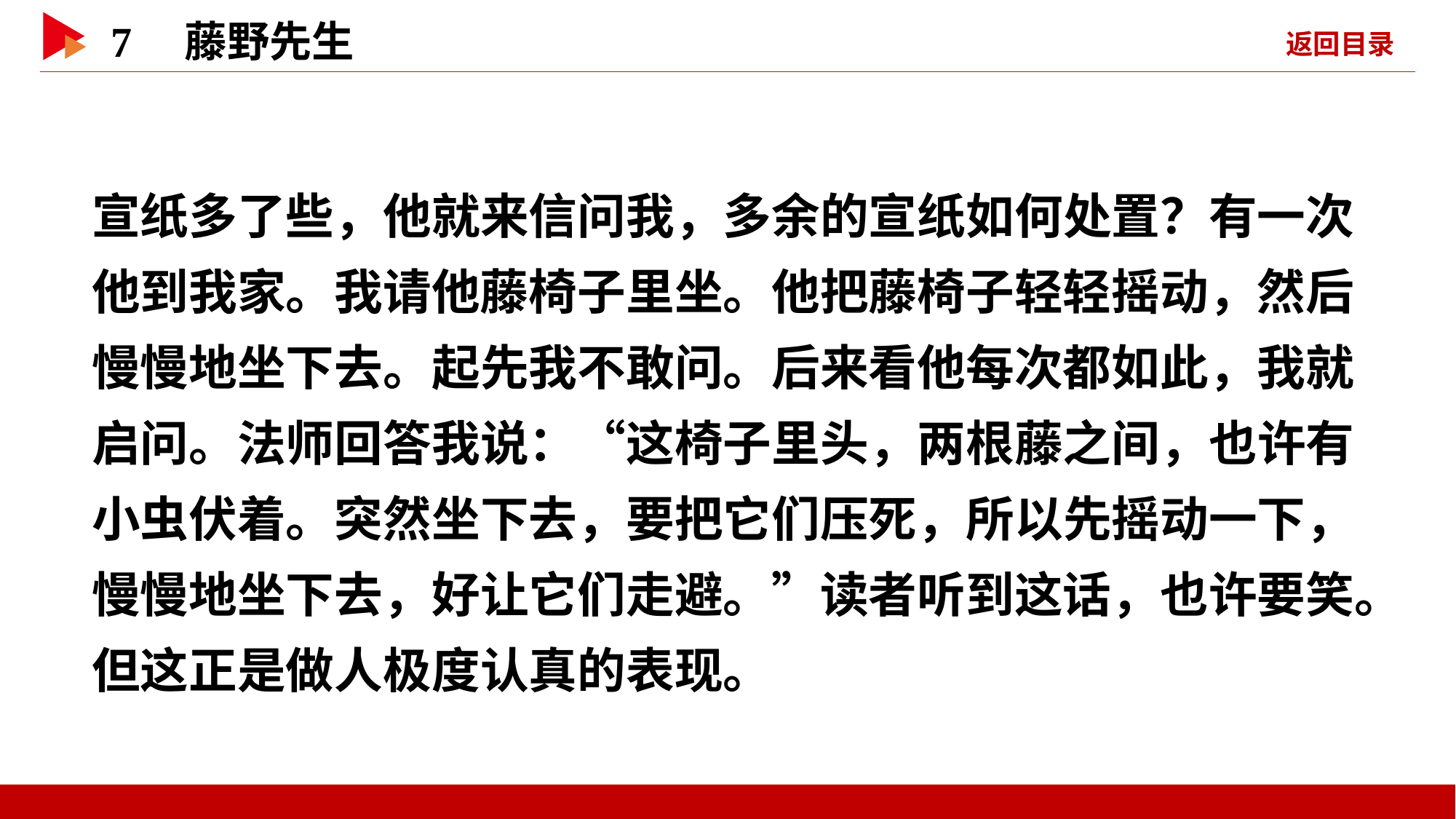

宣纸多了些，他就来信问我，多余的宣纸如何处置？有一次他到我家。我请他藤椅子里坐。他把藤椅子轻轻摇动，然后慢慢地坐下去。起先我不敢问。后来看他每次都如此，我就启问。法师回答我说：“这椅子里头，两根藤之间，也许有小虫伏着。突然坐下去，要把它们压死，所以先摇动一下，慢慢地坐下去，好让它们走避。”读者听到这话，也许要笑。但这正是做人极度认真的表现。